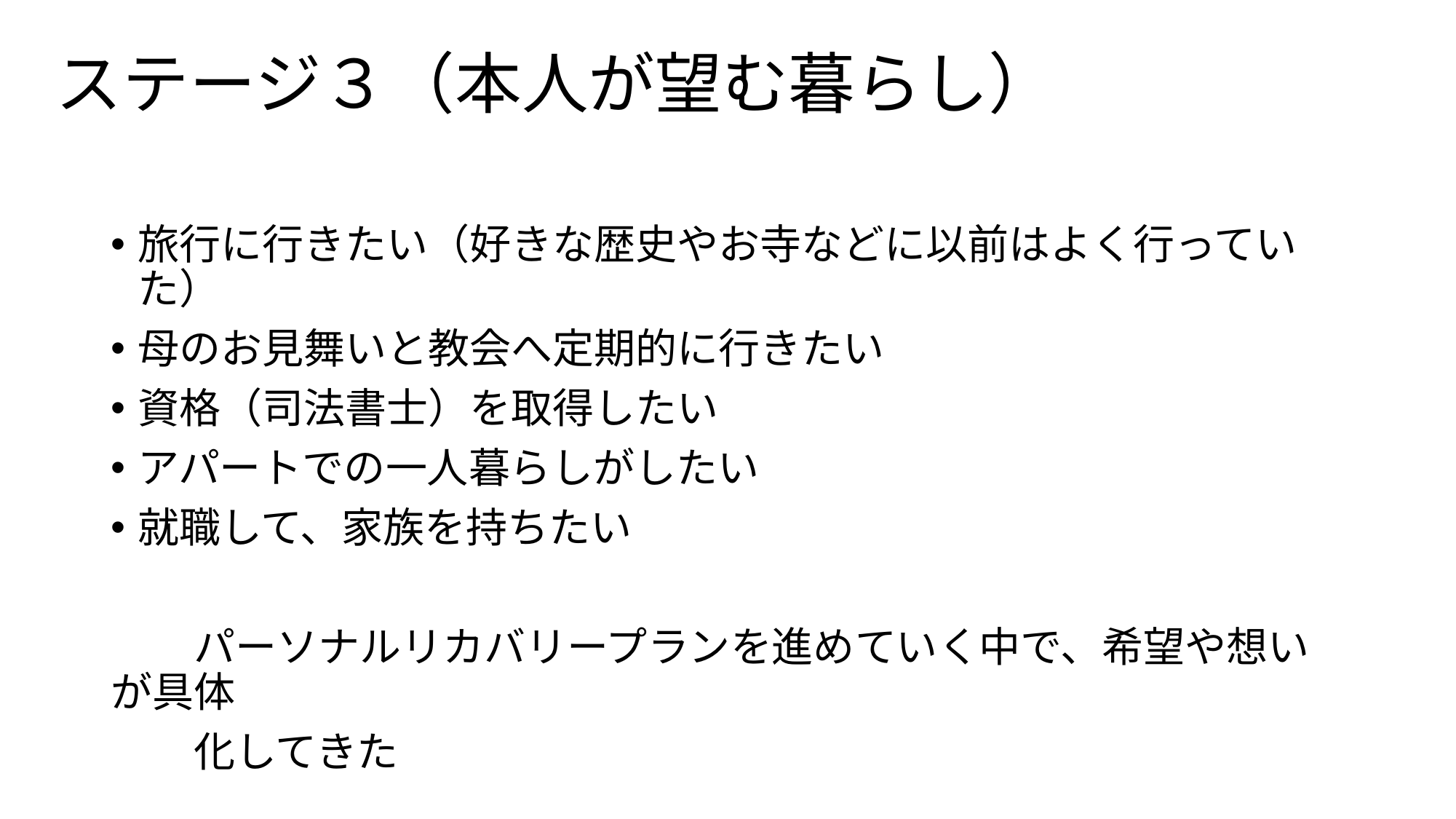

# ステージ３（本人が望む暮らし）
旅行に行きたい（好きな歴史やお寺などに以前はよく行っていた）
母のお見舞いと教会へ定期的に行きたい
資格（司法書士）を取得したい
アパートでの一人暮らしがしたい
就職して、家族を持ちたい

　　パーソナルリカバリープランを進めていく中で、希望や想いが具体
　　化してきた